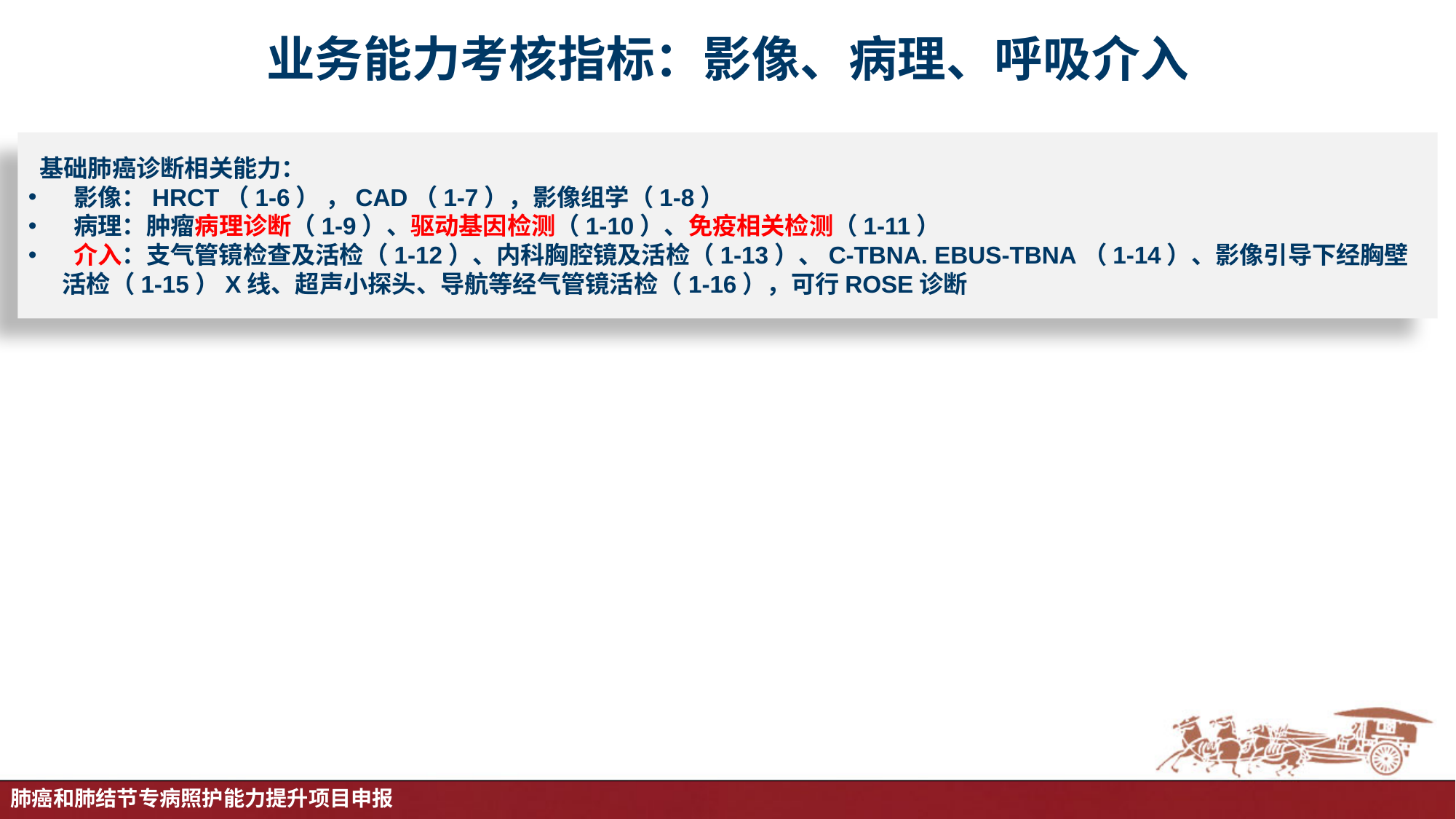

# 业务能力考核指标：影像、病理、呼吸介入
 基础肺癌诊断相关能力：
 影像：HRCT（1-6） ，CAD（1-7），影像组学（1-8）
 病理：肿瘤病理诊断（1-9）、驱动基因检测（1-10）、免疫相关检测（1-11）
 介入：支气管镜检查及活检（1-12）、内科胸腔镜及活检（1-13）、C-TBNA. EBUS-TBNA（1-14）、影像引导下经胸壁活检（1-15）X线、超声小探头、导航等经气管镜活检（1-16），可行ROSE诊断
肺癌和肺结节专病照护能力提升项目申报